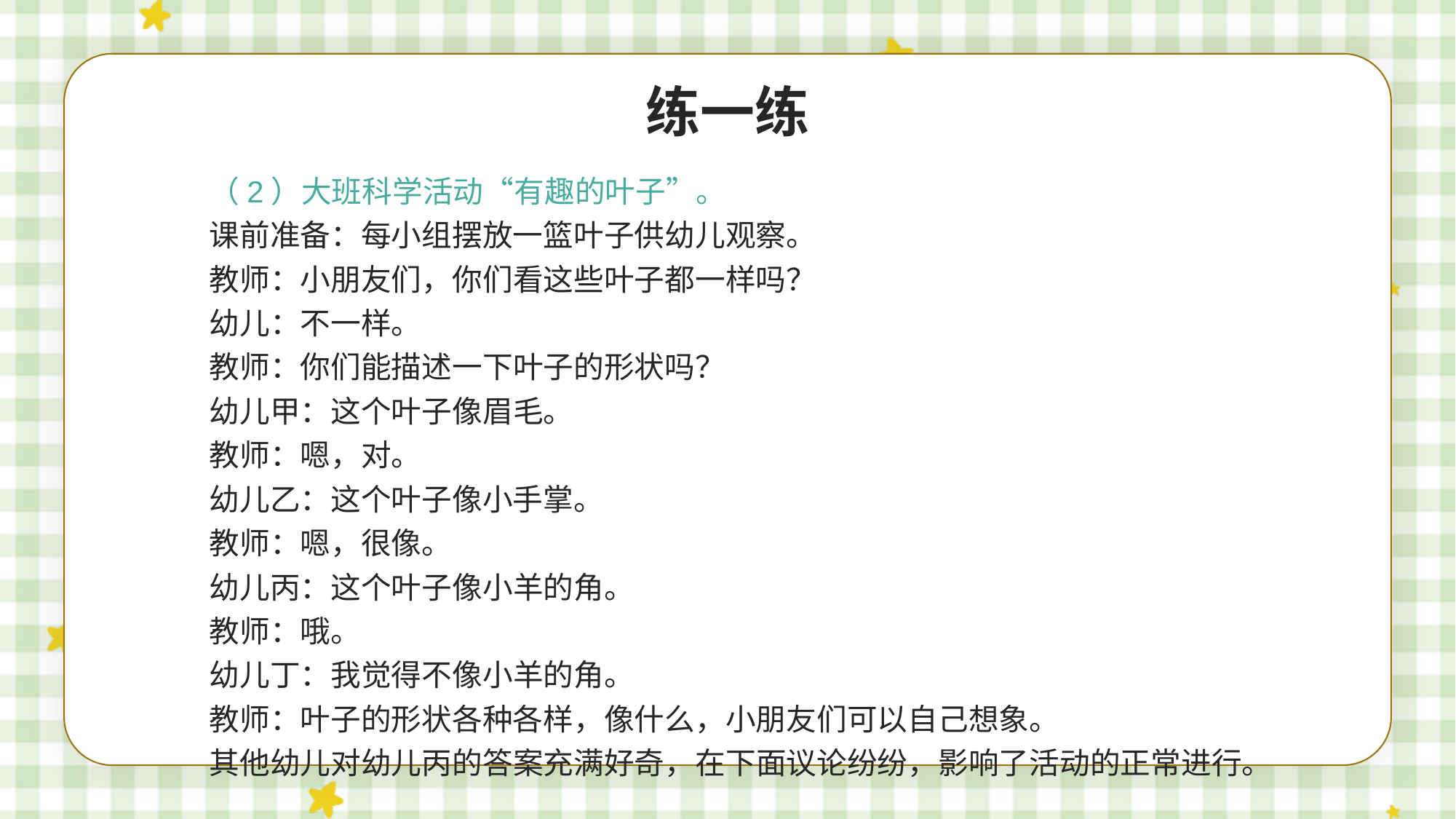

练一练
（2）大班科学活动“有趣的叶子”。
课前准备：每小组摆放一篮叶子供幼儿观察。
教师：小朋友们，你们看这些叶子都一样吗？
幼儿：不一样。
教师：你们能描述一下叶子的形状吗？
幼儿甲：这个叶子像眉毛。
教师：嗯，对。
幼儿乙：这个叶子像小手掌。
教师：嗯，很像。
幼儿丙：这个叶子像小羊的角。
教师：哦。
幼儿丁：我觉得不像小羊的角。
教师：叶子的形状各种各样，像什么，小朋友们可以自己想象。
其他幼儿对幼儿丙的答案充满好奇，在下面议论纷纷，影响了活动的正常进行。